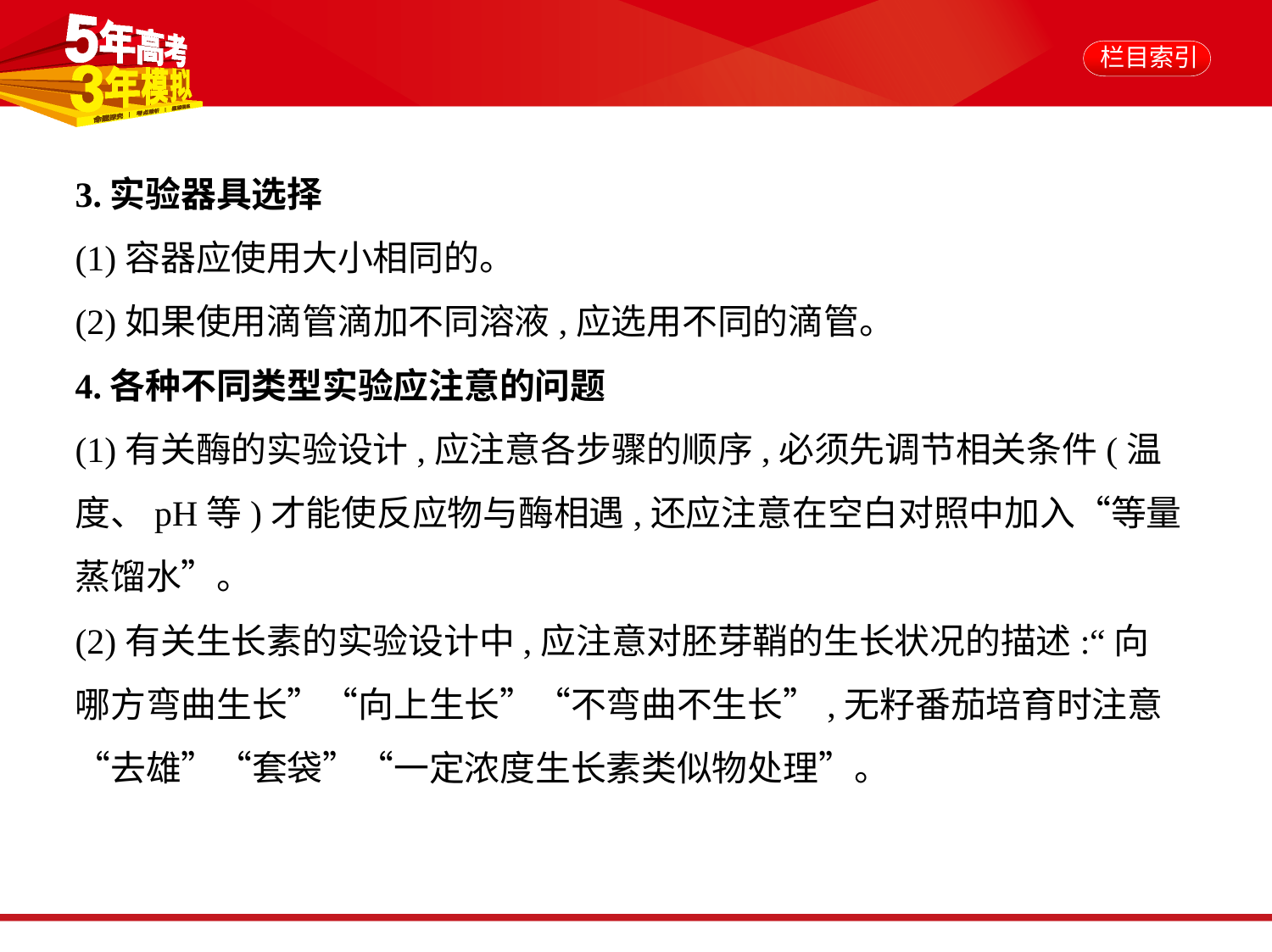

3.实验器具选择
(1)容器应使用大小相同的。
(2)如果使用滴管滴加不同溶液,应选用不同的滴管。
4.各种不同类型实验应注意的问题
(1)有关酶的实验设计,应注意各步骤的顺序,必须先调节相关条件(温
度、pH等)才能使反应物与酶相遇,还应注意在空白对照中加入“等量
蒸馏水”。
(2)有关生长素的实验设计中,应注意对胚芽鞘的生长状况的描述:“向
哪方弯曲生长”“向上生长”“不弯曲不生长”,无籽番茄培育时注意
“去雄”“套袋”“一定浓度生长素类似物处理”。